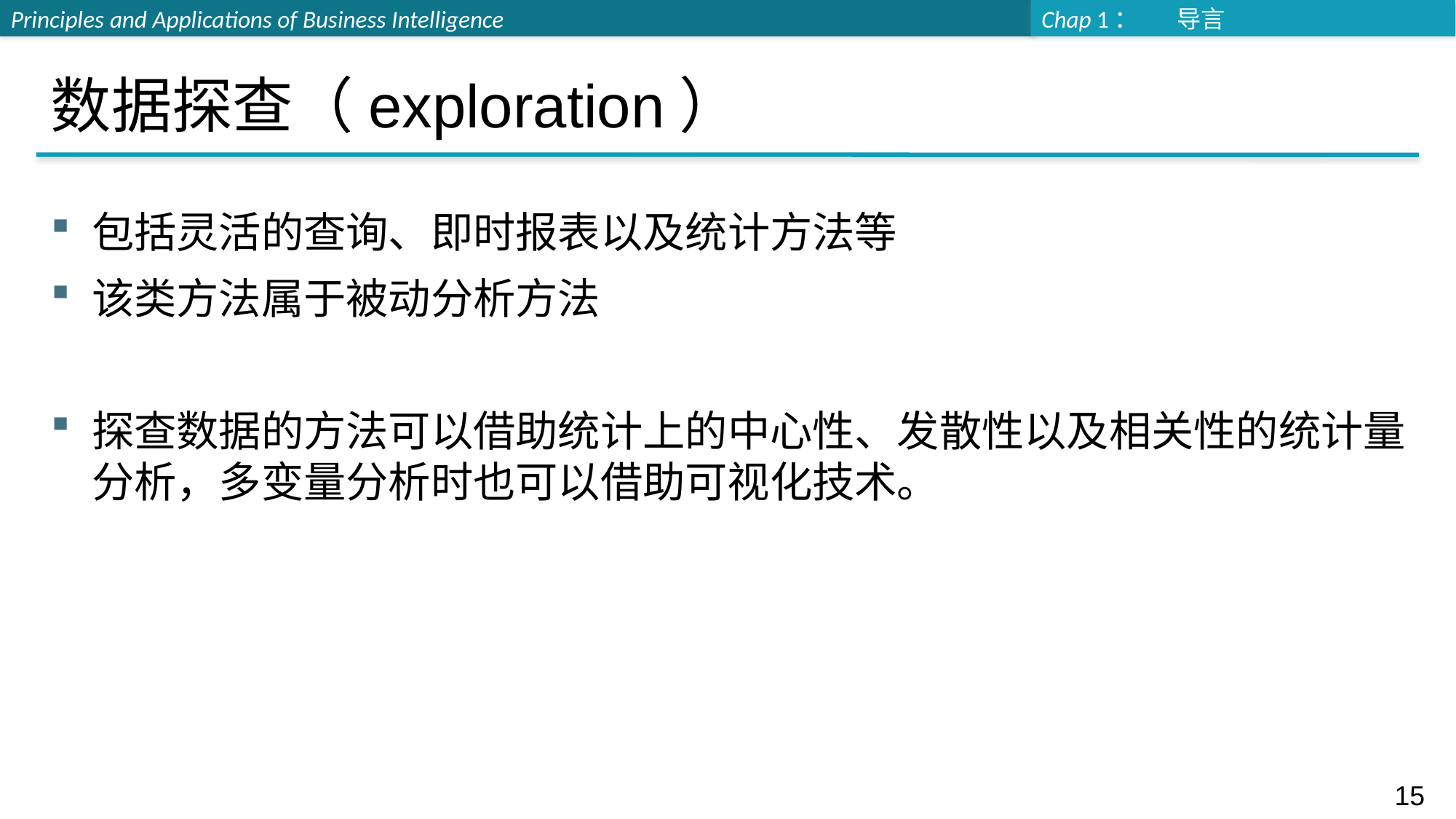

# 数据探查（exploration）
包括灵活的查询、即时报表以及统计方法等
该类方法属于被动分析方法

探查数据的方法可以借助统计上的中心性、发散性以及相关性的统计量分析，多变量分析时也可以借助可视化技术。